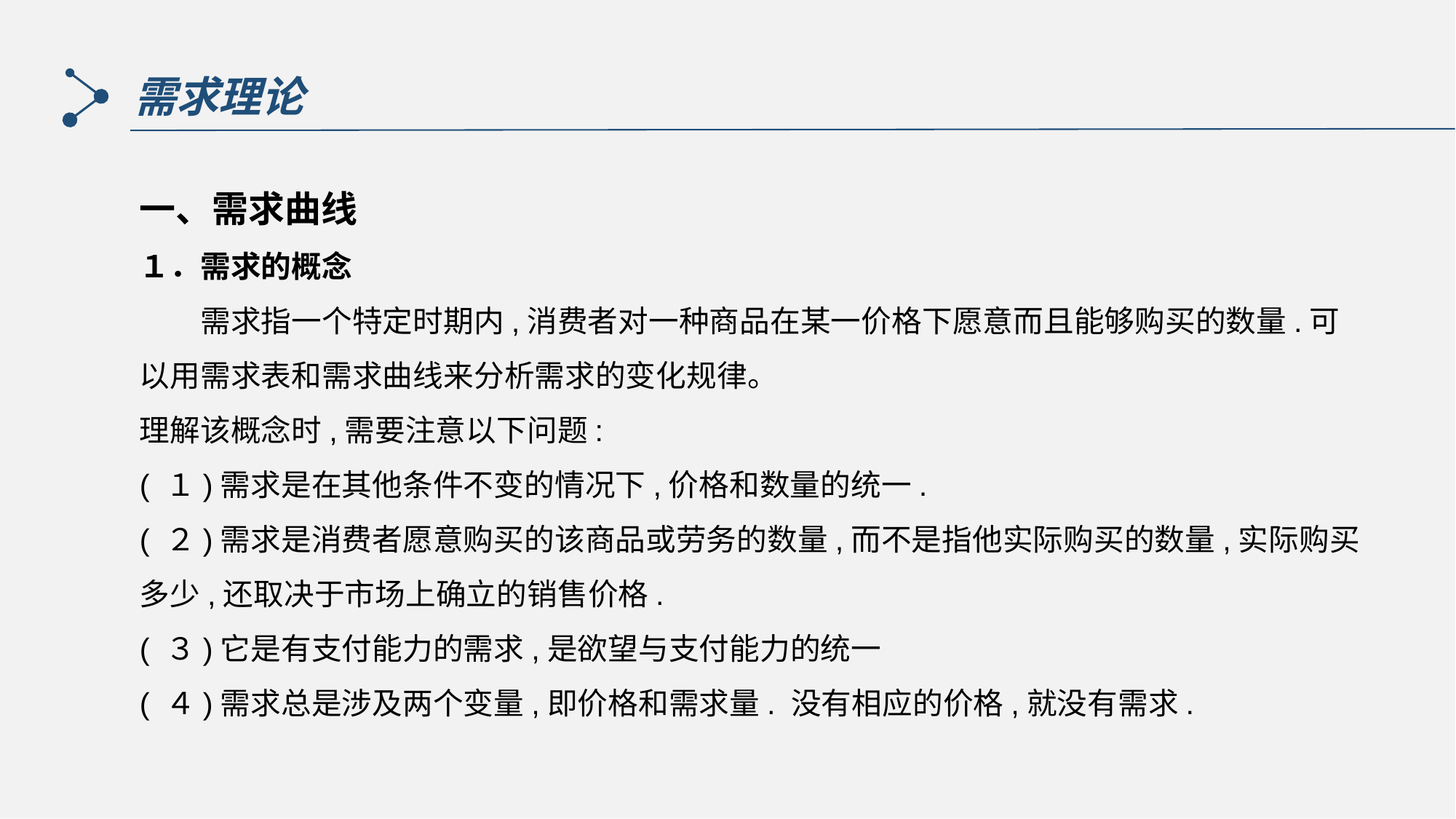

需求理论
一、需求曲线
１．需求的概念
　　需求指一个特定时期内,消费者对一种商品在某一价格下愿意而且能够购买的数量.可以用需求表和需求曲线来分析需求的变化规律。
理解该概念时,需要注意以下问题:
( １)需求是在其他条件不变的情况下,价格和数量的统一.
( ２)需求是消费者愿意购买的该商品或劳务的数量,而不是指他实际购买的数量,实际购买多少,还取决于市场上确立的销售价格.
( ３)它是有支付能力的需求,是欲望与支付能力的统一
( ４)需求总是涉及两个变量,即价格和需求量. 没有相应的价格,就没有需求.